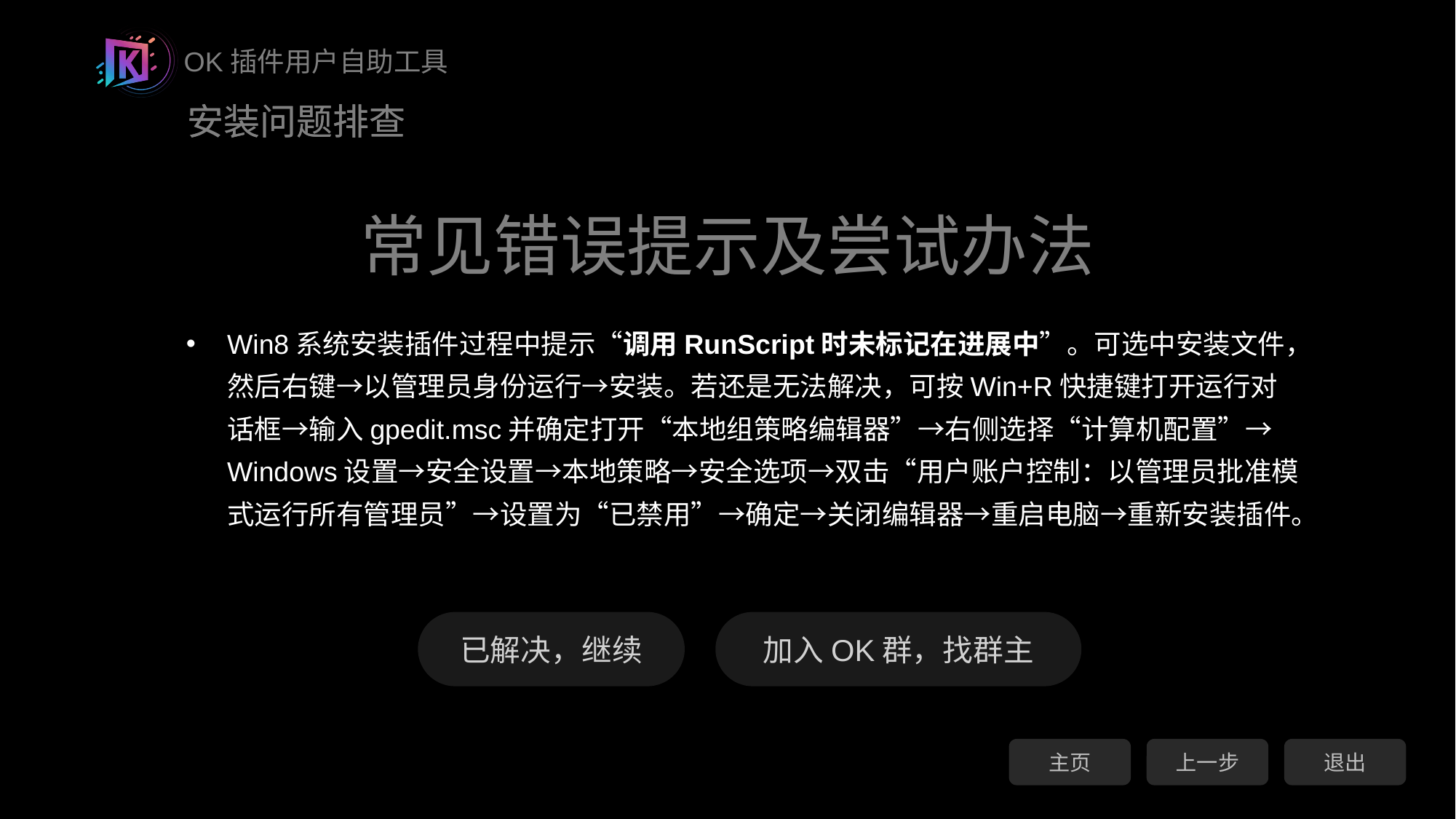

安装问题排查
常见错误提示及尝试办法
Win8系统安装插件过程中提示“调用RunScript时未标记在进展中”。可选中安装文件，然后右键→以管理员身份运行→安装。若还是无法解决，可按Win+R快捷键打开运行对话框→输入gpedit.msc并确定打开“本地组策略编辑器”→右侧选择“计算机配置”→Windows设置→安全设置→本地策略→安全选项→双击“用户账户控制：以管理员批准模式运行所有管理员”→设置为“已禁用”→确定→关闭编辑器→重启电脑→重新安装插件。
已解决，继续
加入OK群，找群主